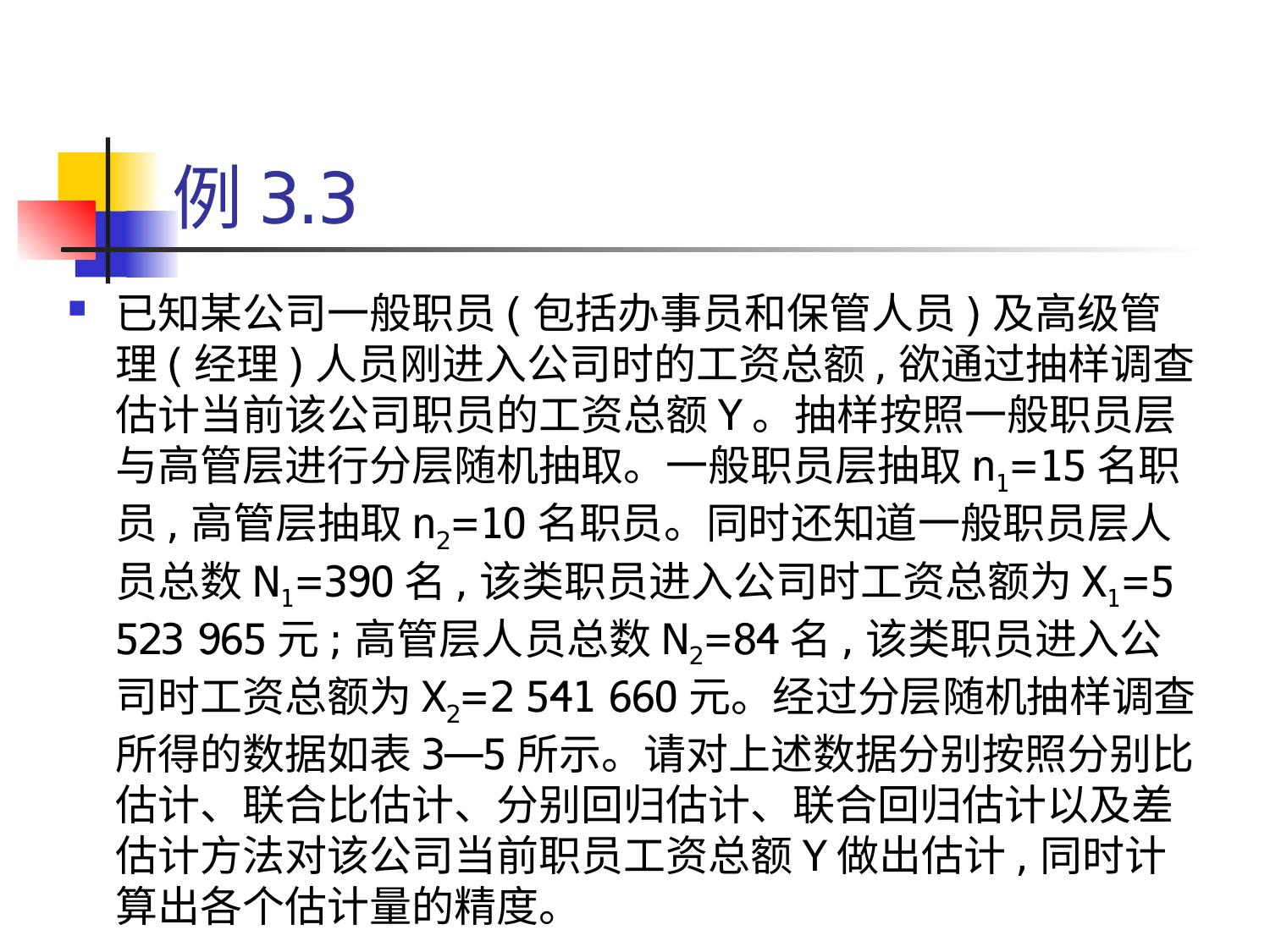

# 例3.3
已知某公司一般职员(包括办事员和保管人员)及高级管理(经理)人员刚进入公司时的工资总额,欲通过抽样调查估计当前该公司职员的工资总额Y。抽样按照一般职员层与高管层进行分层随机抽取。一般职员层抽取n1=15名职员,高管层抽取n2=10名职员。同时还知道一般职员层人员总数N1=390名,该类职员进入公司时工资总额为X1=5 523 965元;高管层人员总数N2=84名,该类职员进入公司时工资总额为X2=2 541 660元。经过分层随机抽样调查所得的数据如表3—5所示。请对上述数据分别按照分别比估计、联合比估计、分别回归估计、联合回归估计以及差估计方法对该公司当前职员工资总额Y做出估计,同时计算出各个估计量的精度。